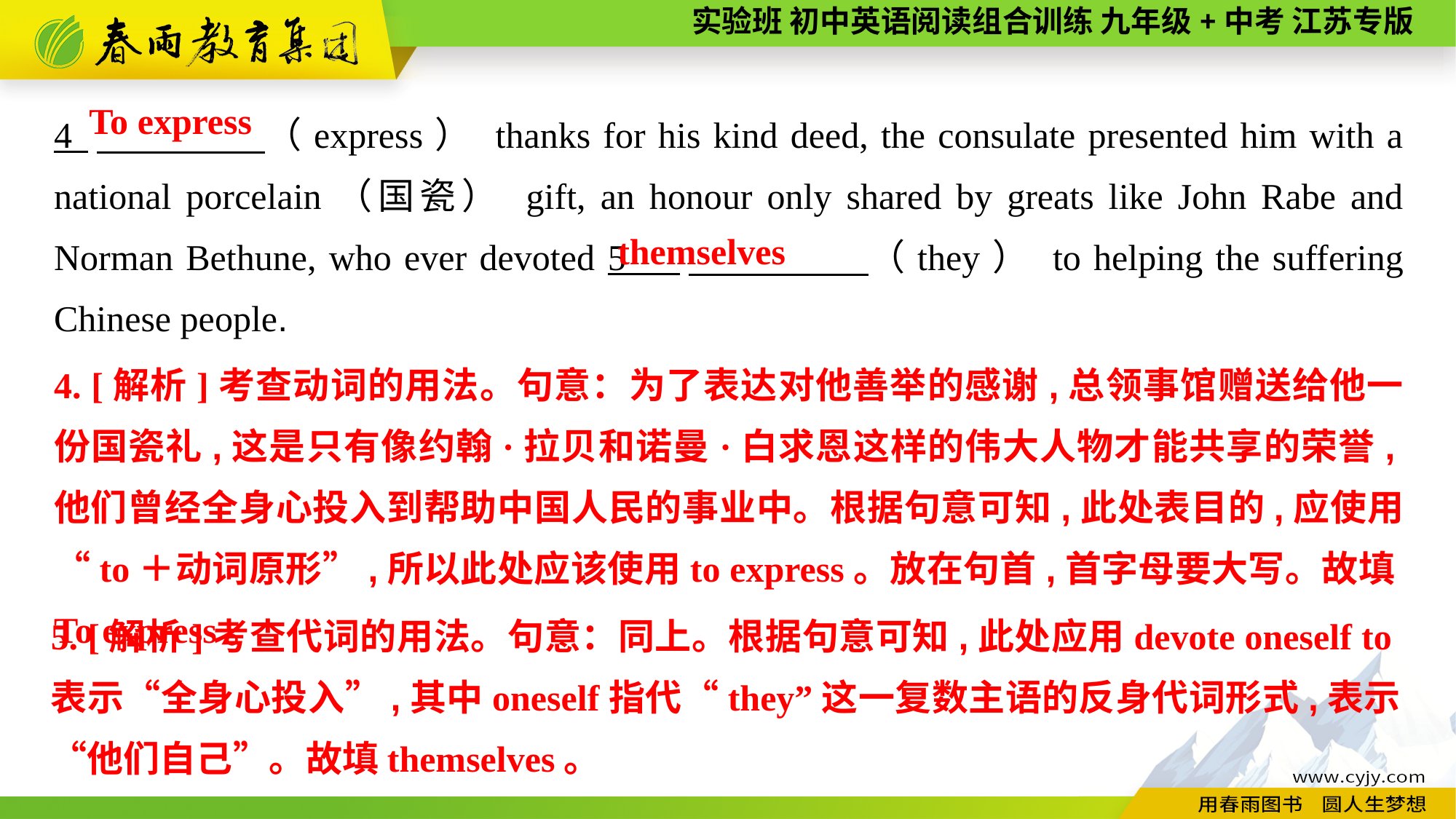

4 　           （express） thanks for his kind deed, the consulate presented him with a national porcelain（国瓷） gift, an honour only shared by greats like John Rabe and Norman Bethune, who ever devoted 5    　            （they） to helping the suffering Chinese people.
To express
themselves
4. [解析]考查动词的用法。句意：为了表达对他善举的感谢,总领事馆赠送给他一份国瓷礼,这是只有像约翰·拉贝和诺曼·白求恩这样的伟大人物才能共享的荣誉,他们曾经全身心投入到帮助中国人民的事业中。根据句意可知,此处表目的,应使用“to＋动词原形”,所以此处应该使用to express。放在句首,首字母要大写。故填To express。
5. [解析]考查代词的用法。句意：同上。根据句意可知,此处应用devote oneself to表示“全身心投入”,其中oneself指代“they”这一复数主语的反身代词形式,表示“他们自己”。故填themselves。